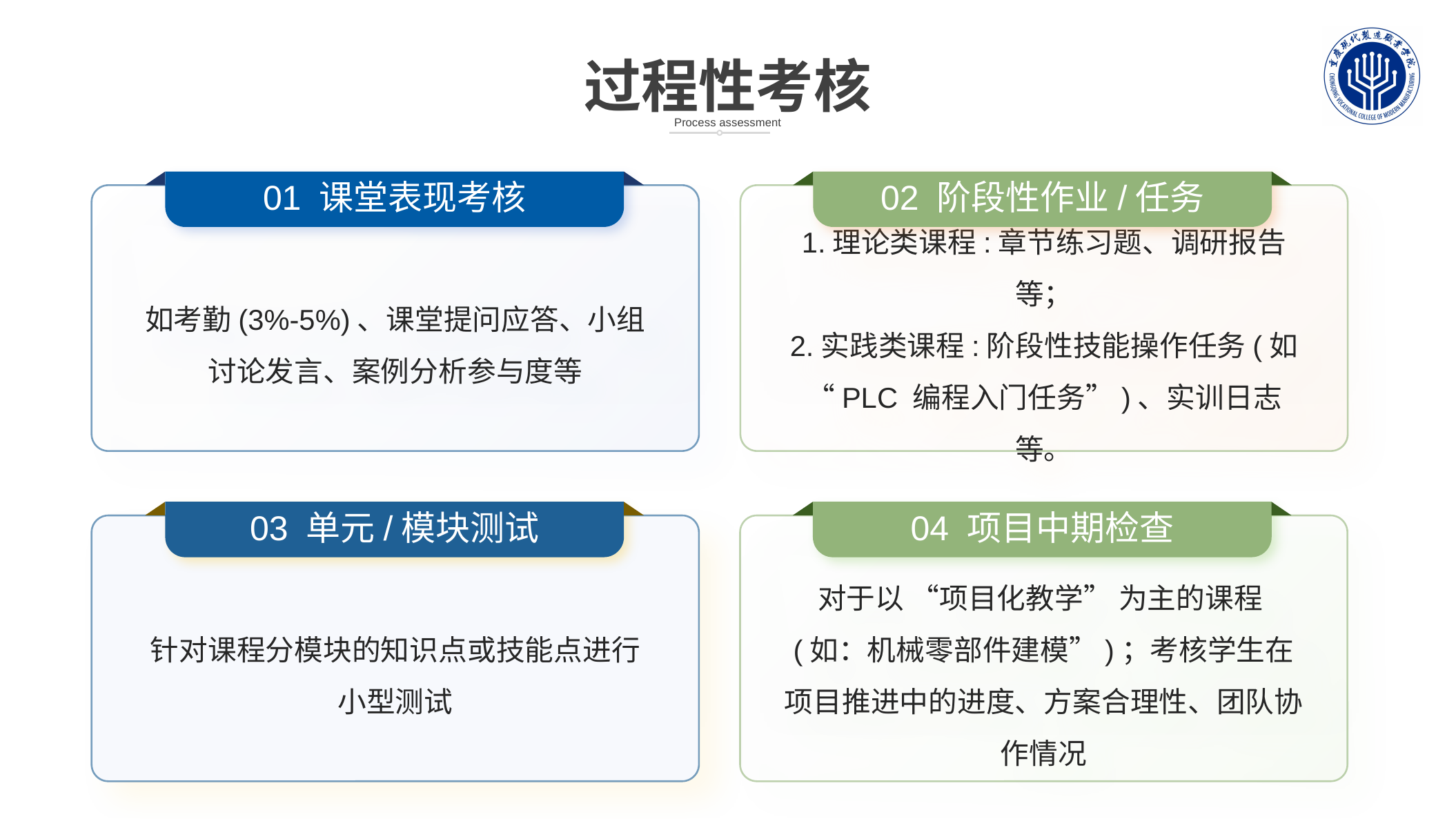

过程性考核
Process assessment

01 课堂表现考核

如考勤(3%-5%)、课堂提问应答、小组讨论发言、案例分析参与度等

02 阶段性作业/任务

1.理论类课程:章节练习题、调研报告等；
2.实践类课程:阶段性技能操作任务(如 “PLC 编程入门任务”)、实训日志等。

03 单元/模块测试

针对课程分模块的知识点或技能点进行
小型测试

04 项目中期检查

对于以 “项目化教学” 为主的课程(如：机械零部件建模”)；考核学生在项目推进中的进度、方案合理性、团队协作情况